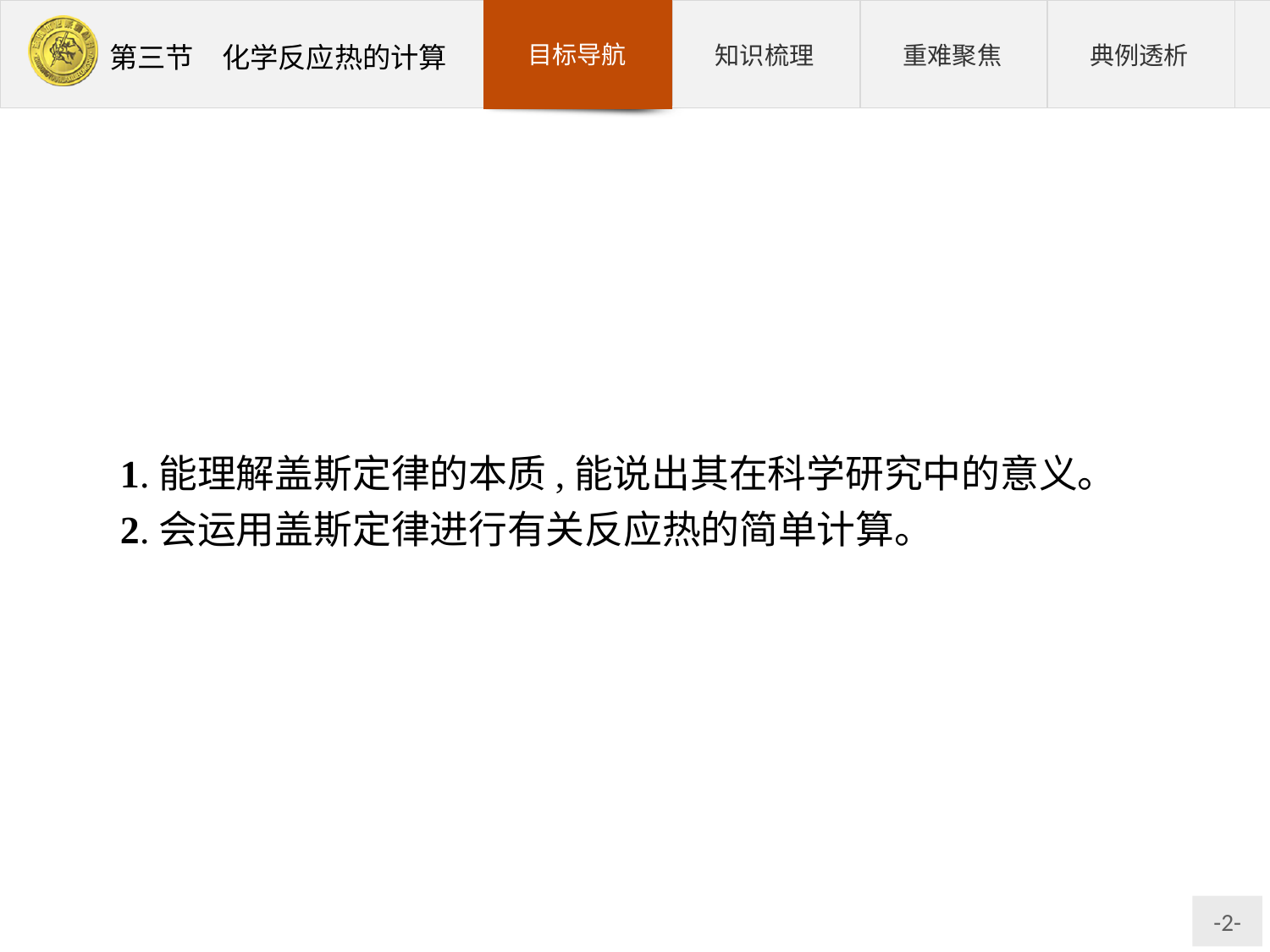

1.能理解盖斯定律的本质,能说出其在科学研究中的意义。
2.会运用盖斯定律进行有关反应热的简单计算。